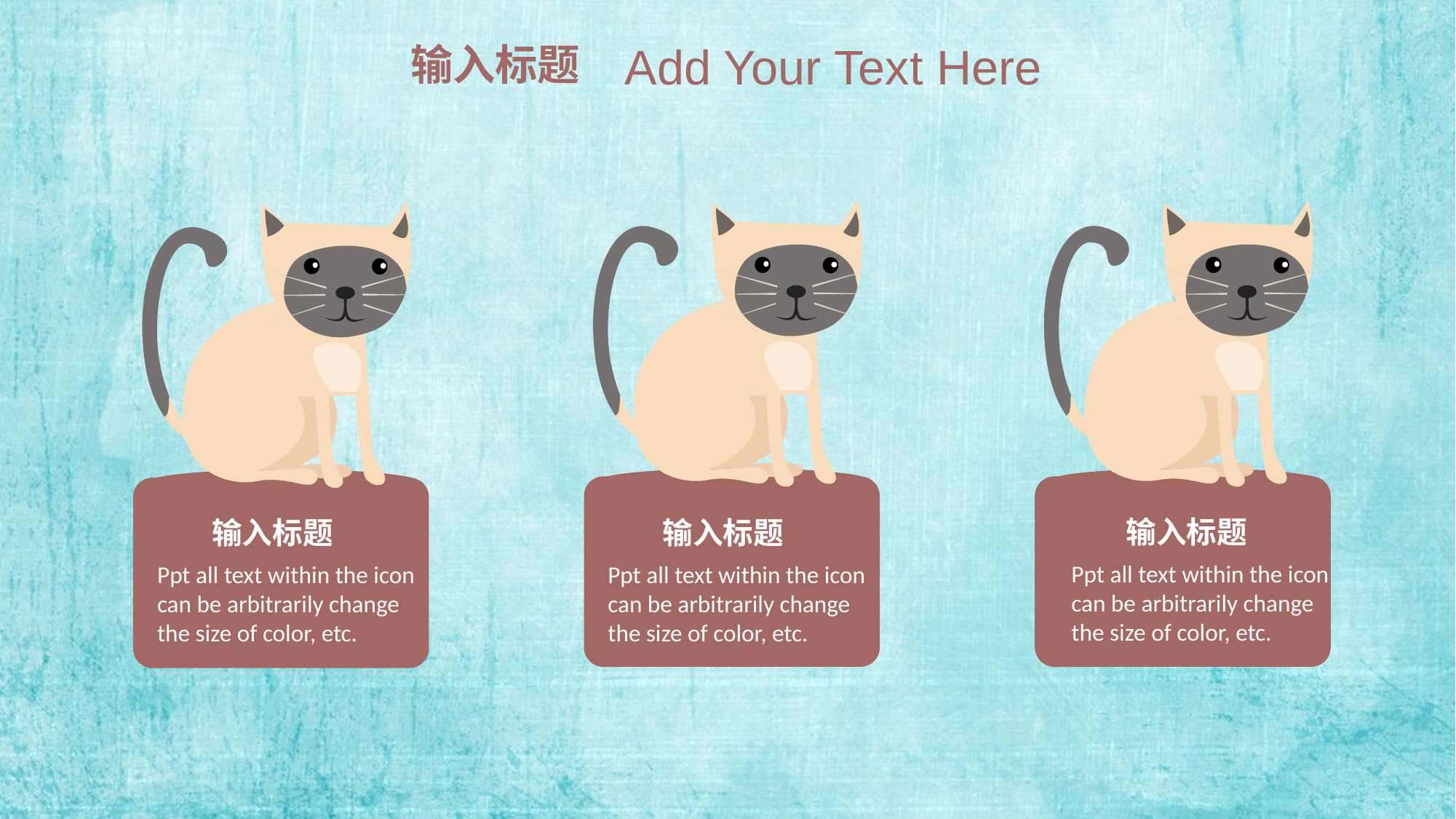

Add Your Text Here
输入标题

输入标题
输入标题
输入标题
Ppt all text within the icon can be arbitrarily change
the size of color, etc.
Ppt all text within the icon can be arbitrarily change
the size of color, etc.
Ppt all text within the icon can be arbitrarily change
the size of color, etc.